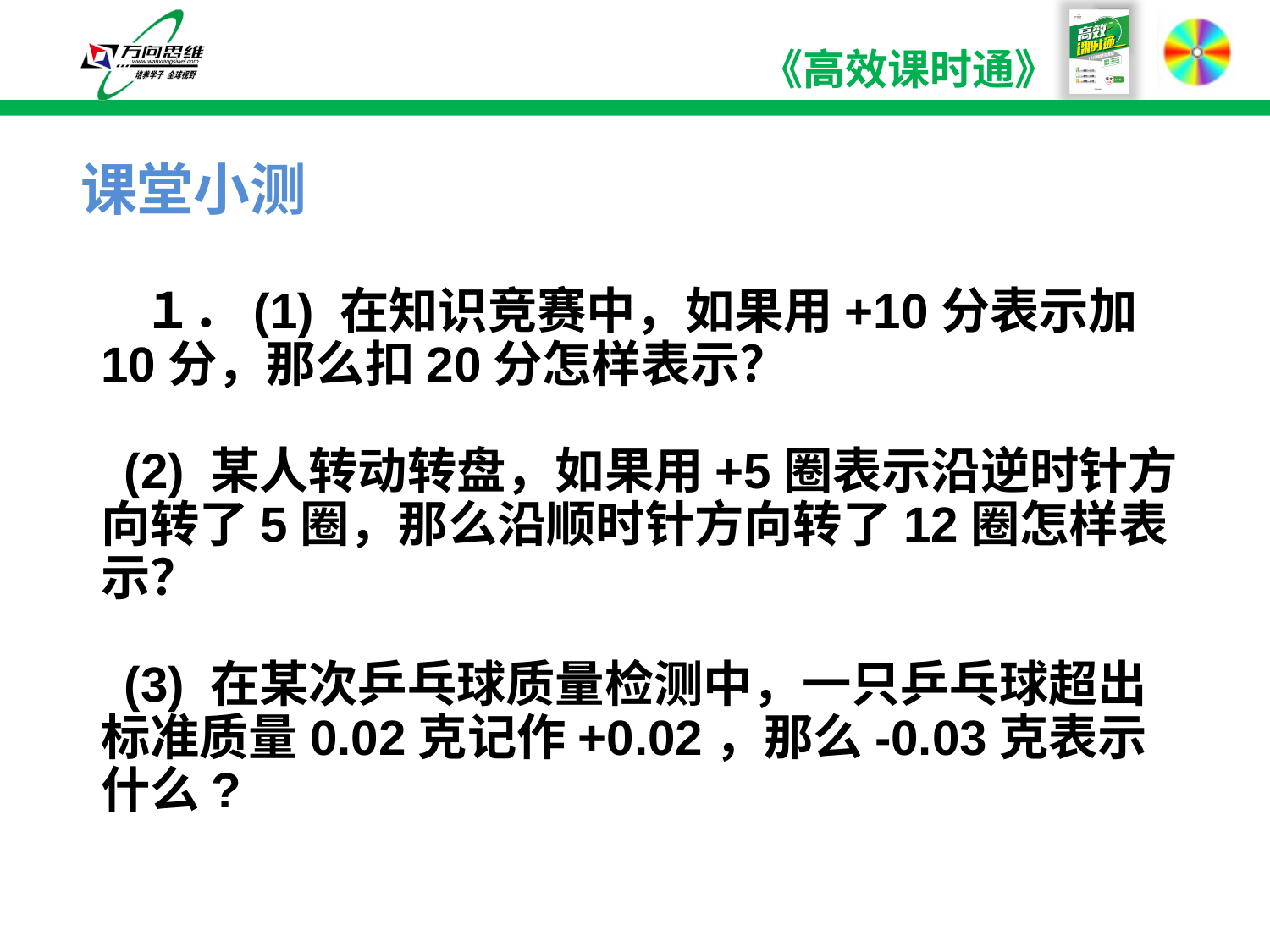

课堂小测
# １．(1) 在知识竞赛中，如果用+10分表示加10分，那么扣20分怎样表示？ (2) 某人转动转盘，如果用+5圈表示沿逆时针方向转了5圈，那么沿顺时针方向转了12圈怎样表示？ (3) 在某次乒乓球质量检测中，一只乒乓球超出标准质量0.02克记作+0.02，那么-0.03克表示什么?